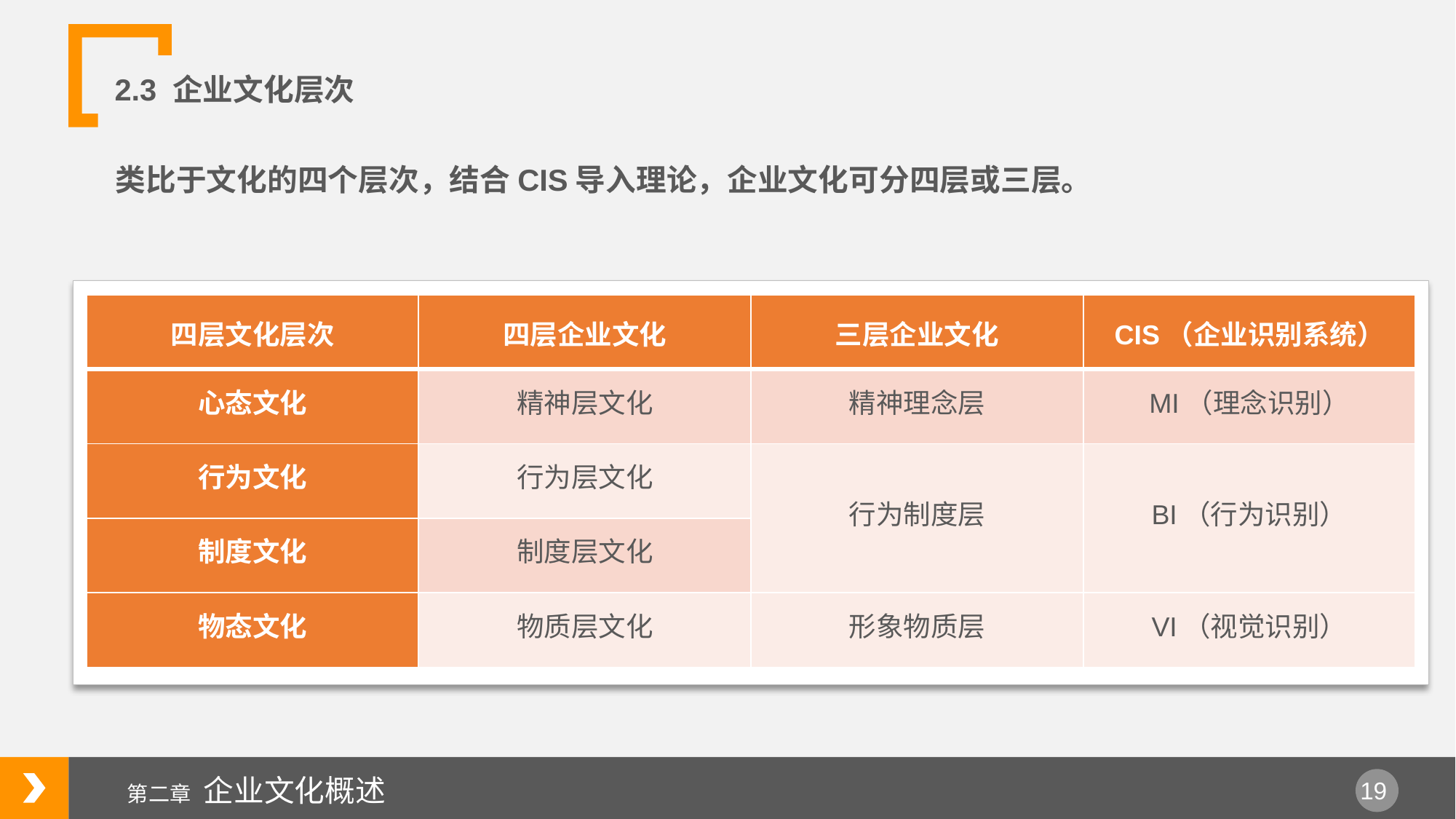

2.3 企业文化层次
类比于文化的四个层次，结合CIS导入理论，企业文化可分四层或三层。

| 四层文化层次 | 四层企业文化 | 三层企业文化 | CIS（企业识别系统） |
| --- | --- | --- | --- |
| 心态文化 | 精神层文化 | 精神理念层 | MI（理念识别） |
| 行为文化 | 行为层文化 | 行为制度层 | BI（行为识别） |
| 制度文化 | 制度层文化 |  |  |
| 物态文化 | 物质层文化 | 形象物质层 | VI（视觉识别） |